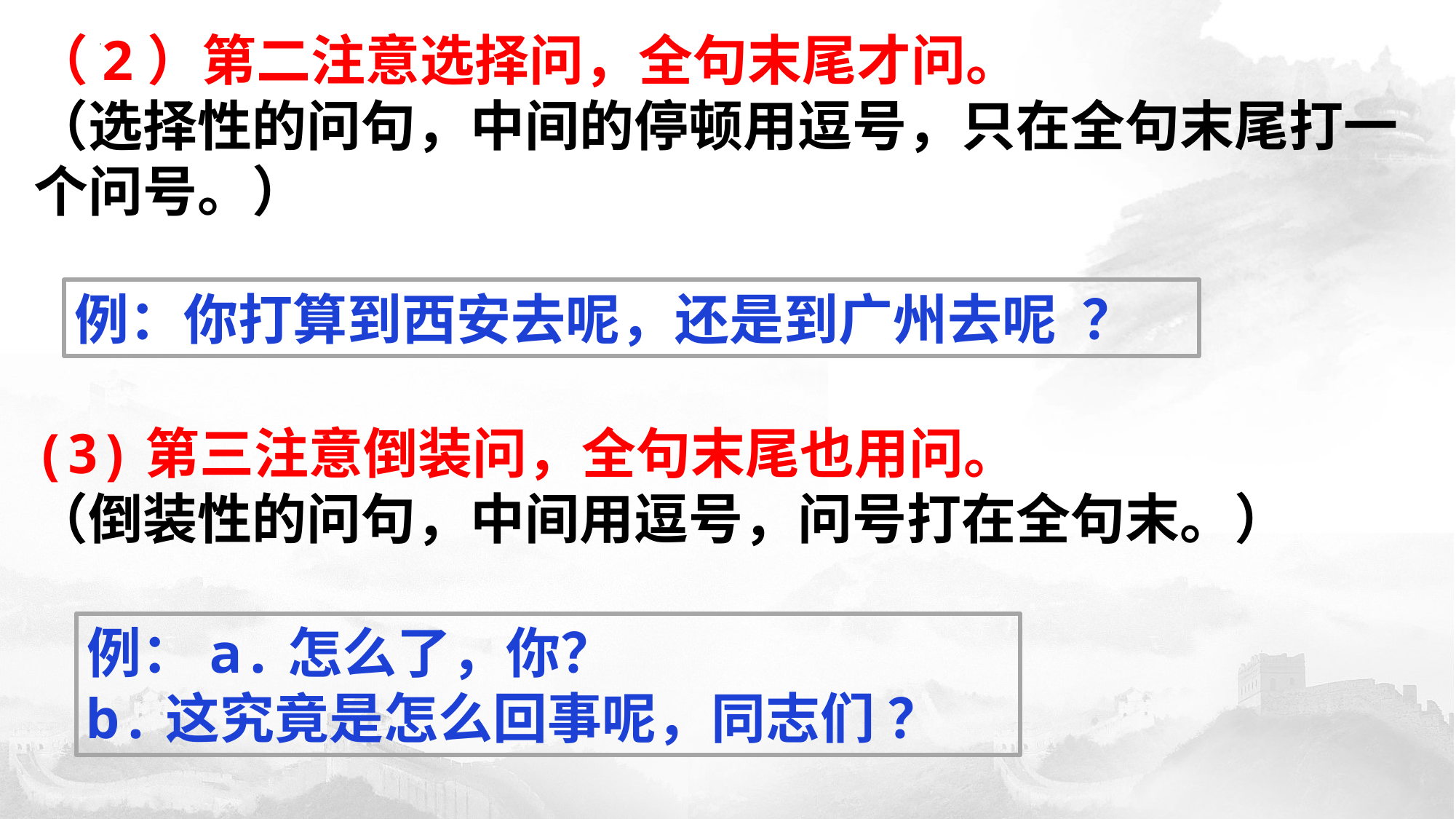

（2）第二注意选择问，全句末尾才问。
（选择性的问句，中间的停顿用逗号，只在全句末尾打一个问号。）
例：你打算到西安去呢，还是到广州去呢  ？
(3)第三注意倒装问，全句末尾也用问。
（倒装性的问句，中间用逗号，问号打在全句末。）
例：a.怎么了，你？
b.这究竟是怎么回事呢，同志们 ？